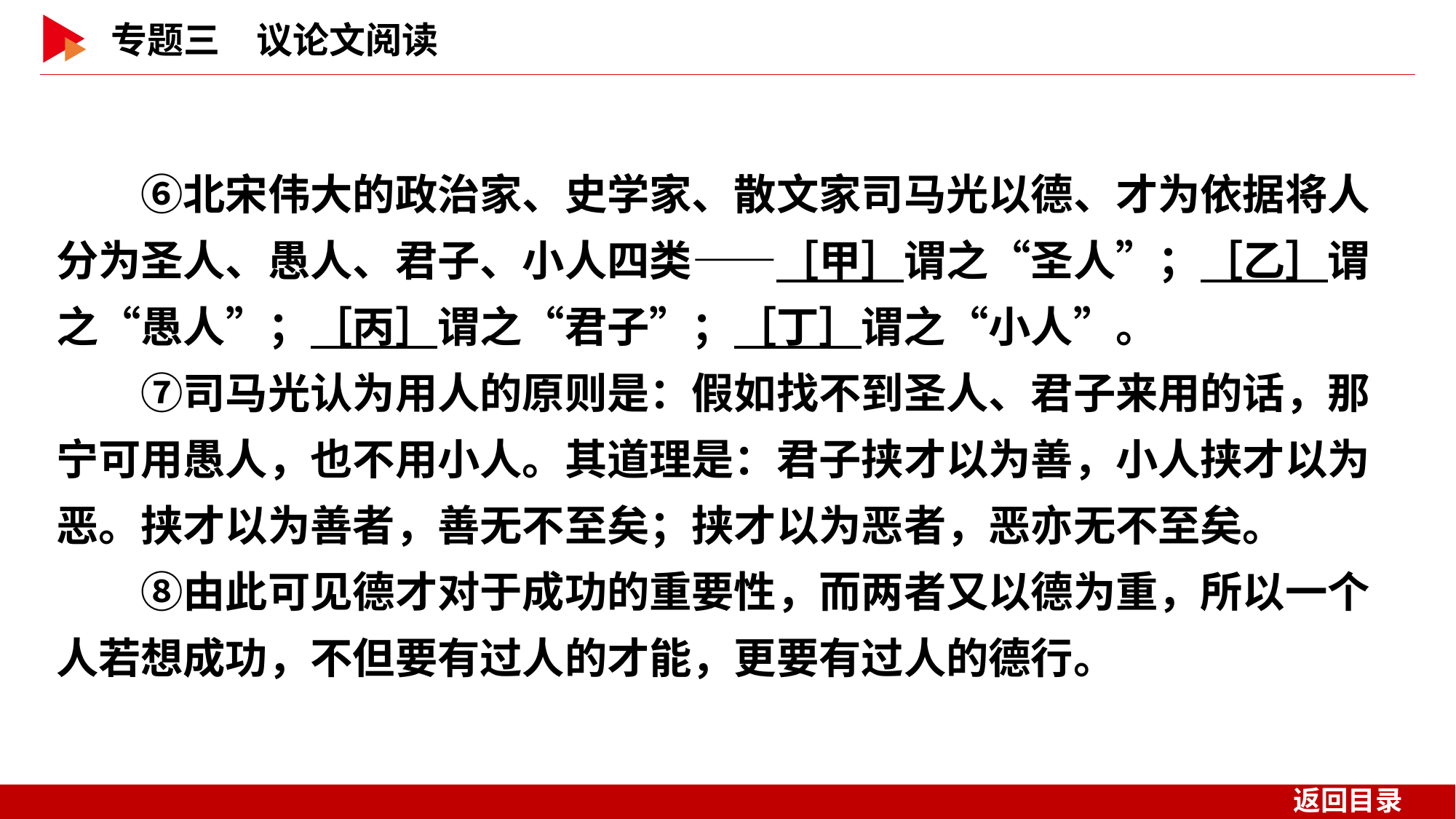

⑥北宋伟大的政治家、史学家、散文家司马光以德、才为依据将人分为圣人、愚人、君子、小人四类——［甲］谓之“圣人”；［乙］谓之“愚人”；［丙］谓之“君子”；［丁］谓之“小人”。
　　⑦司马光认为用人的原则是：假如找不到圣人、君子来用的话，那宁可用愚人，也不用小人。其道理是：君子挟才以为善，小人挟才以为恶。挟才以为善者，善无不至矣；挟才以为恶者，恶亦无不至矣。
　　⑧由此可见德才对于成功的重要性，而两者又以德为重，所以一个人若想成功，不但要有过人的才能，更要有过人的德行。